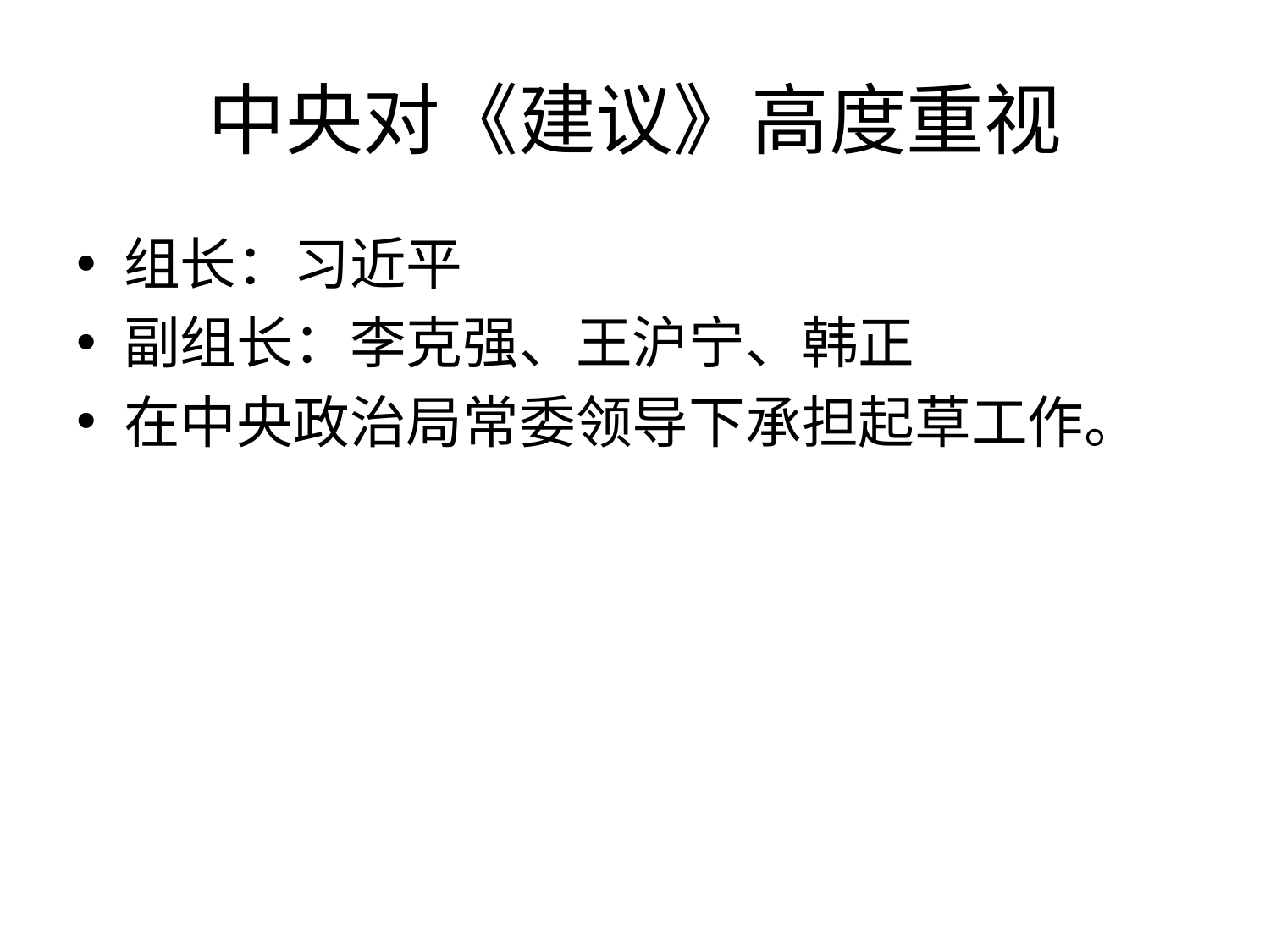

# 中央对《建议》高度重视
组长：习近平
副组长：李克强、王沪宁、韩正
在中央政治局常委领导下承担起草工作。